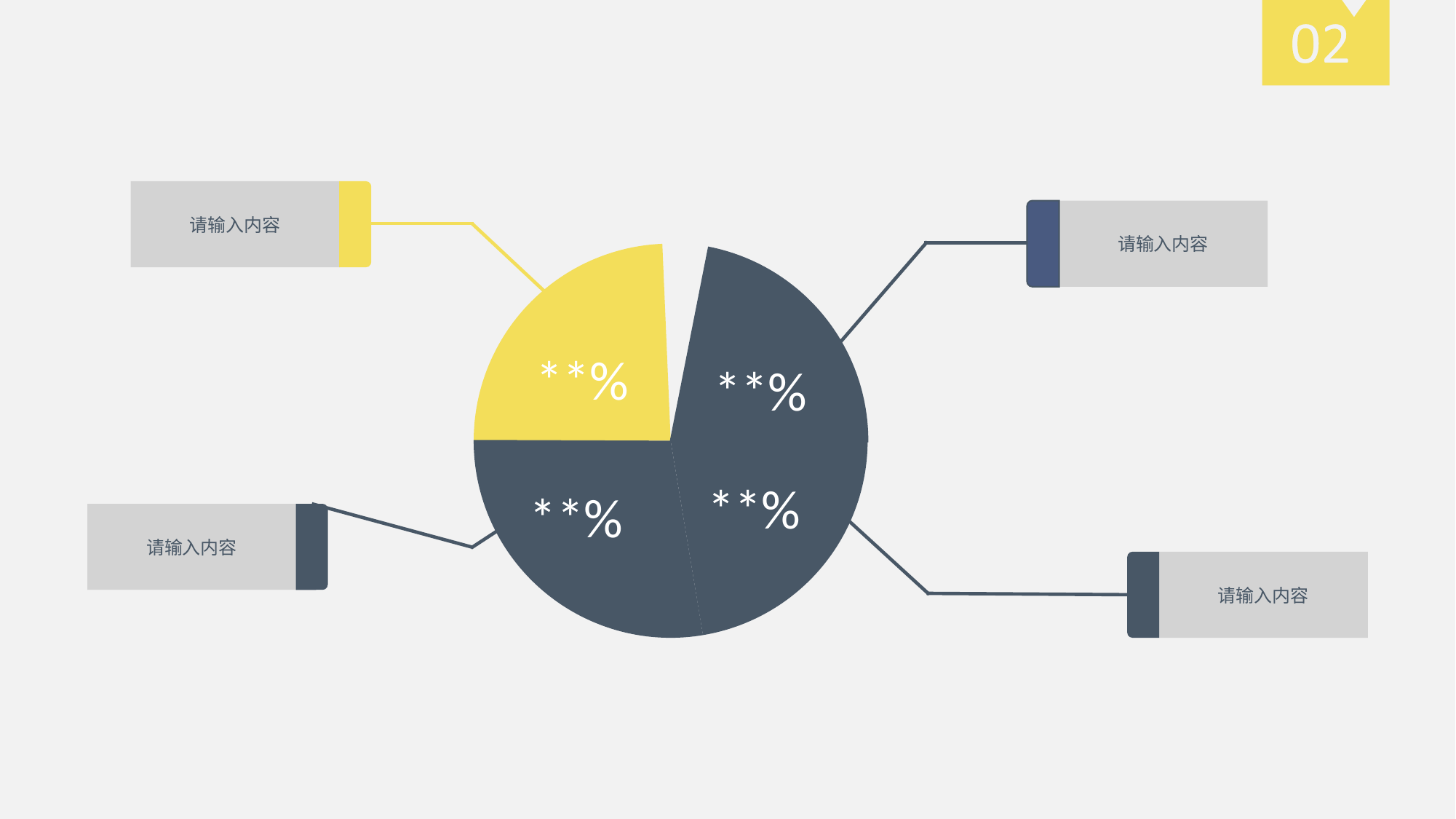

请输入内容
请输入内容

**%
**%
**%
**%
请输入内容

请输入内容